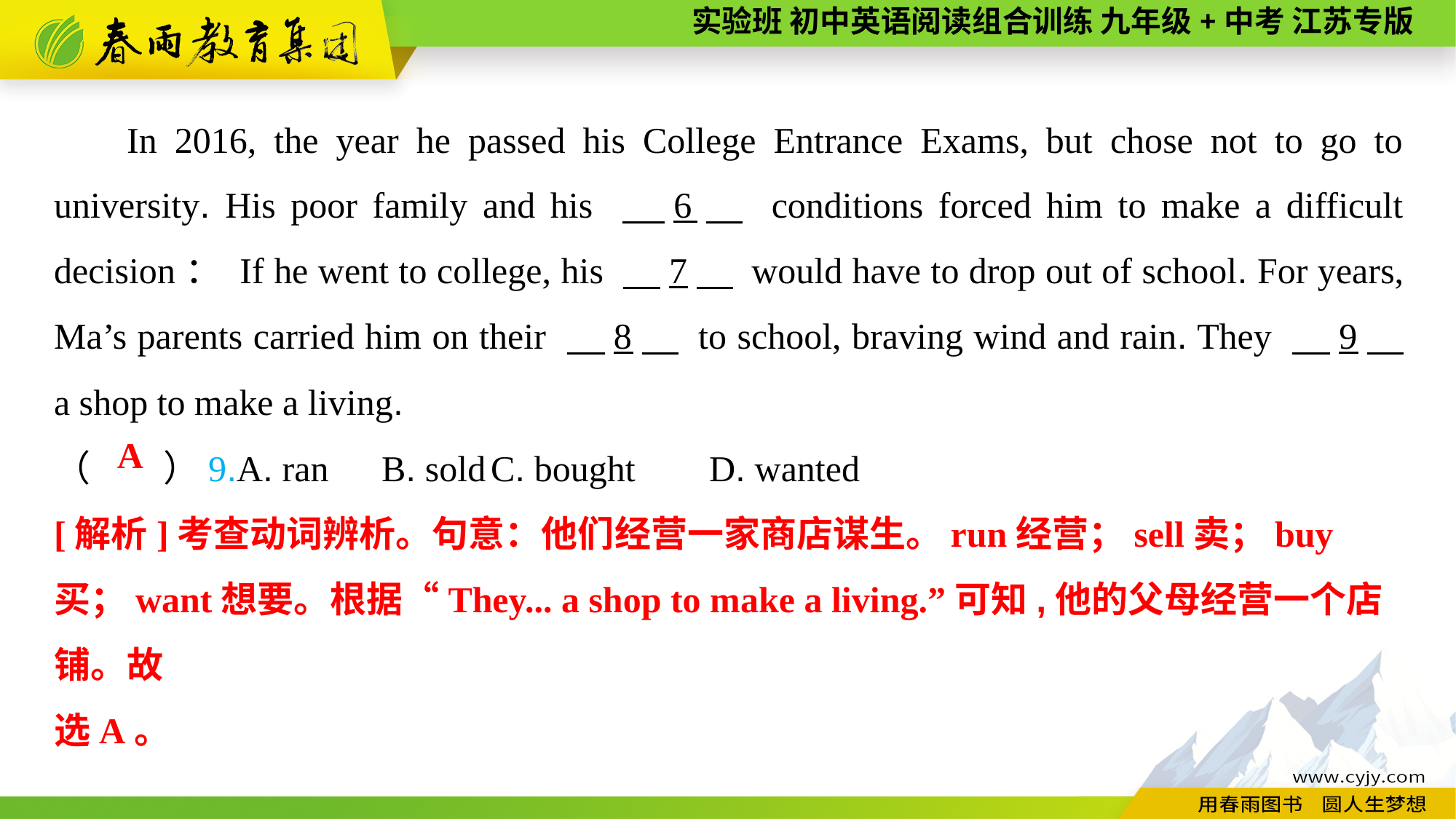

In 2016, the year he passed his College Entrance Exams, but chose not to go to university. His poor family and his 　6　 conditions forced him to make a difficult decision： If he went to college, his 　7　 would have to drop out of school. For years, Ma’s parents carried him on their 　8　 to school, braving wind and rain. They 　9　 a shop to make a living.
（　　）9.A. ran	B. sold	C. bought	D. wanted
 A
[解析]考查动词辨析。句意：他们经营一家商店谋生。run经营；sell卖；buy买；want想要。根据“They... a shop to make a living.”可知,他的父母经营一个店铺。故
选A。